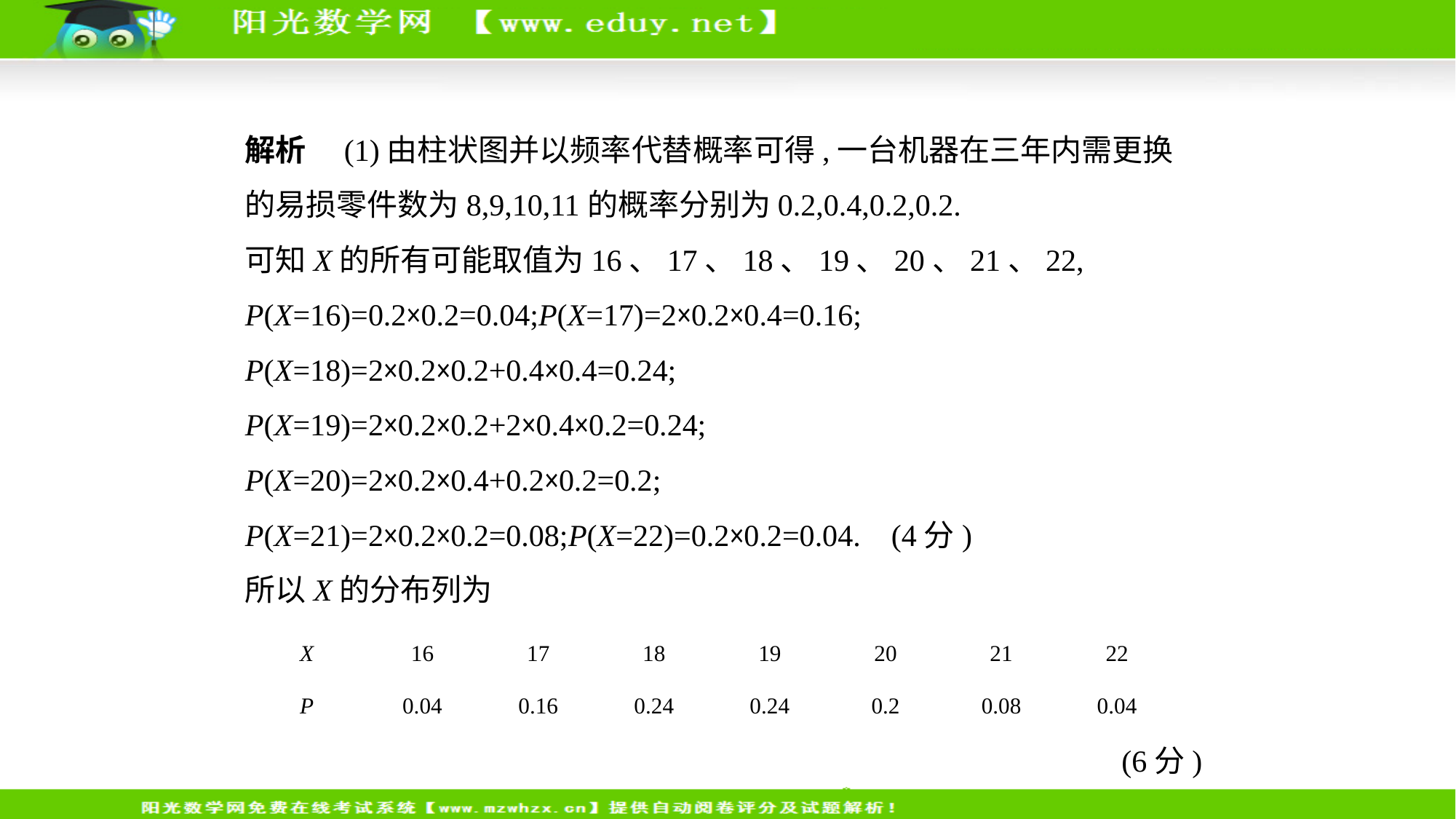

解析　(1)由柱状图并以频率代替概率可得,一台机器在三年内需更换
的易损零件数为8,9,10,11的概率分别为0.2,0.4,0.2,0.2.
可知X的所有可能取值为16、17、18、19、20、21、22,
P(X=16)=0.2×0.2=0.04;P(X=17)=2×0.2×0.4=0.16;
P(X=18)=2×0.2×0.2+0.4×0.4=0.24;
P(X=19)=2×0.2×0.2+2×0.4×0.2=0.24;
P(X=20)=2×0.2×0.4+0.2×0.2=0.2;
P(X=21)=2×0.2×0.2=0.08;P(X=22)=0.2×0.2=0.04. (4分)
所以X的分布列为
| X | 16 | 17 | 18 | 19 | 20 | 21 | 22 |
| --- | --- | --- | --- | --- | --- | --- | --- |
| P | 0.04 | 0.16 | 0.24 | 0.24 | 0.2 | 0.08 | 0.04 |
(6分)